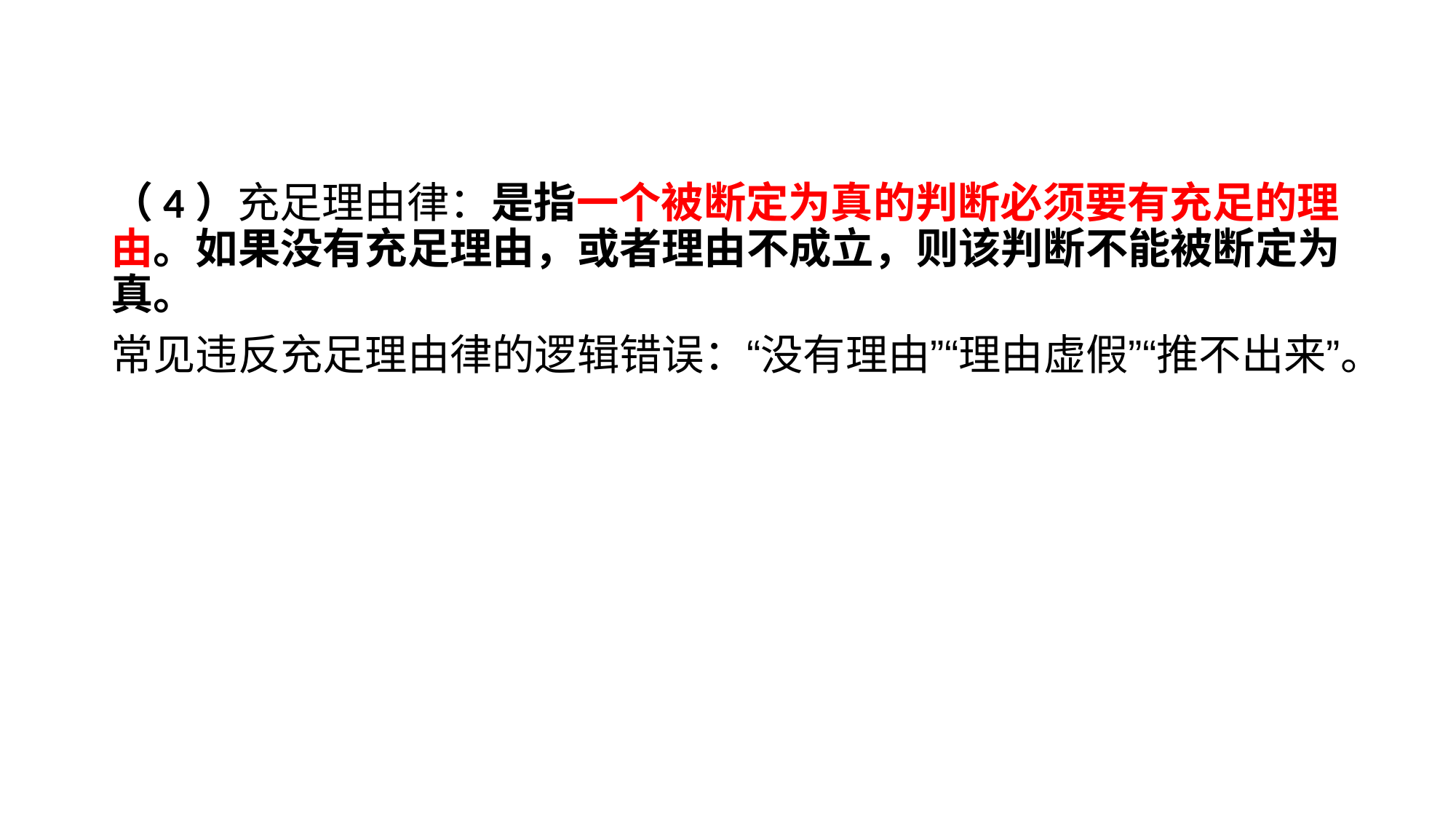

#
（4）充足理由律：是指一个被断定为真的判断必须要有充足的理由。如果没有充足理由，或者理由不成立，则该判断不能被断定为真。
常见违反充足理由律的逻辑错误：“没有理由”“理由虚假”“推不出来”。